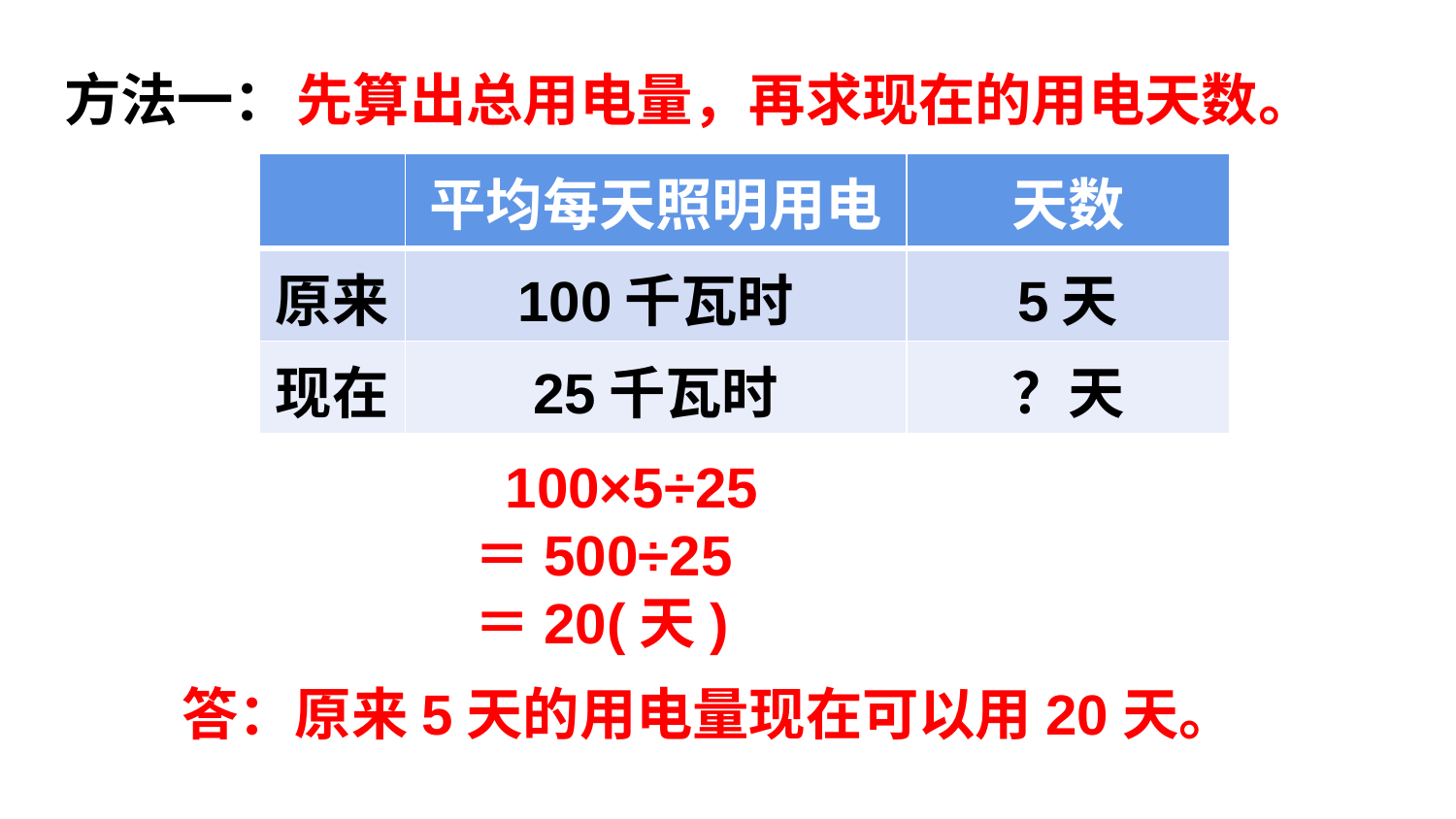

方法一：
先算出总用电量，再求现在的用电天数。
|  | 平均每天照明用电 | 天数 |
| --- | --- | --- |
| 原来 | 100千瓦时 | 5天 |
| 现在 | 25千瓦时 | ？天 |
  100×5÷25
＝500÷25
＝20(天)

答：原来5天的用电量现在可以用20天。